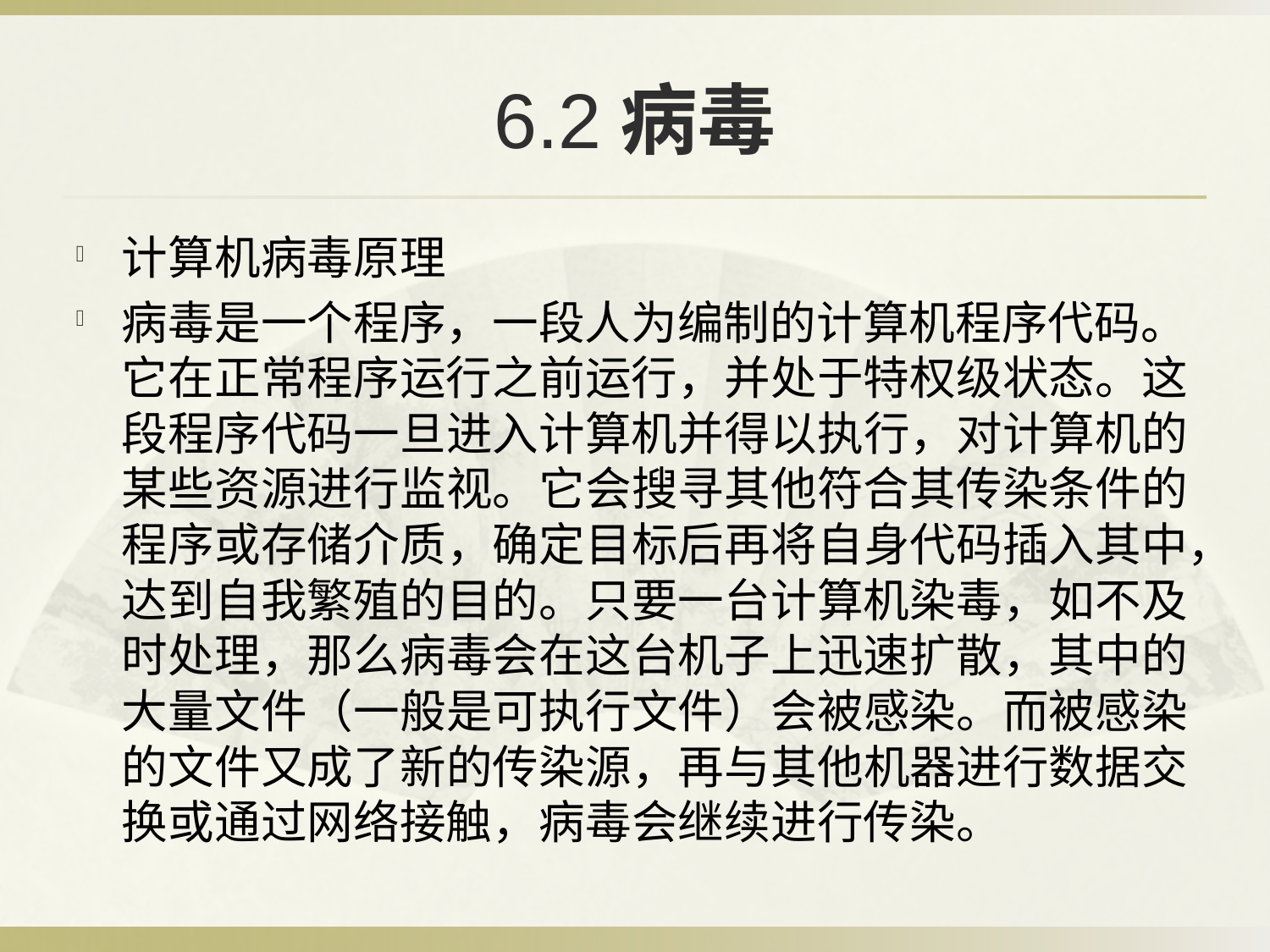

# 6.2病毒
计算机病毒原理
病毒是一个程序，一段人为编制的计算机程序代码。它在正常程序运行之前运行，并处于特权级状态。这段程序代码一旦进入计算机并得以执行，对计算机的某些资源进行监视。它会搜寻其他符合其传染条件的程序或存储介质，确定目标后再将自身代码插入其中，达到自我繁殖的目的。只要一台计算机染毒，如不及时处理，那么病毒会在这台机子上迅速扩散，其中的大量文件（一般是可执行文件）会被感染。而被感染的文件又成了新的传染源，再与其他机器进行数据交换或通过网络接触，病毒会继续进行传染。